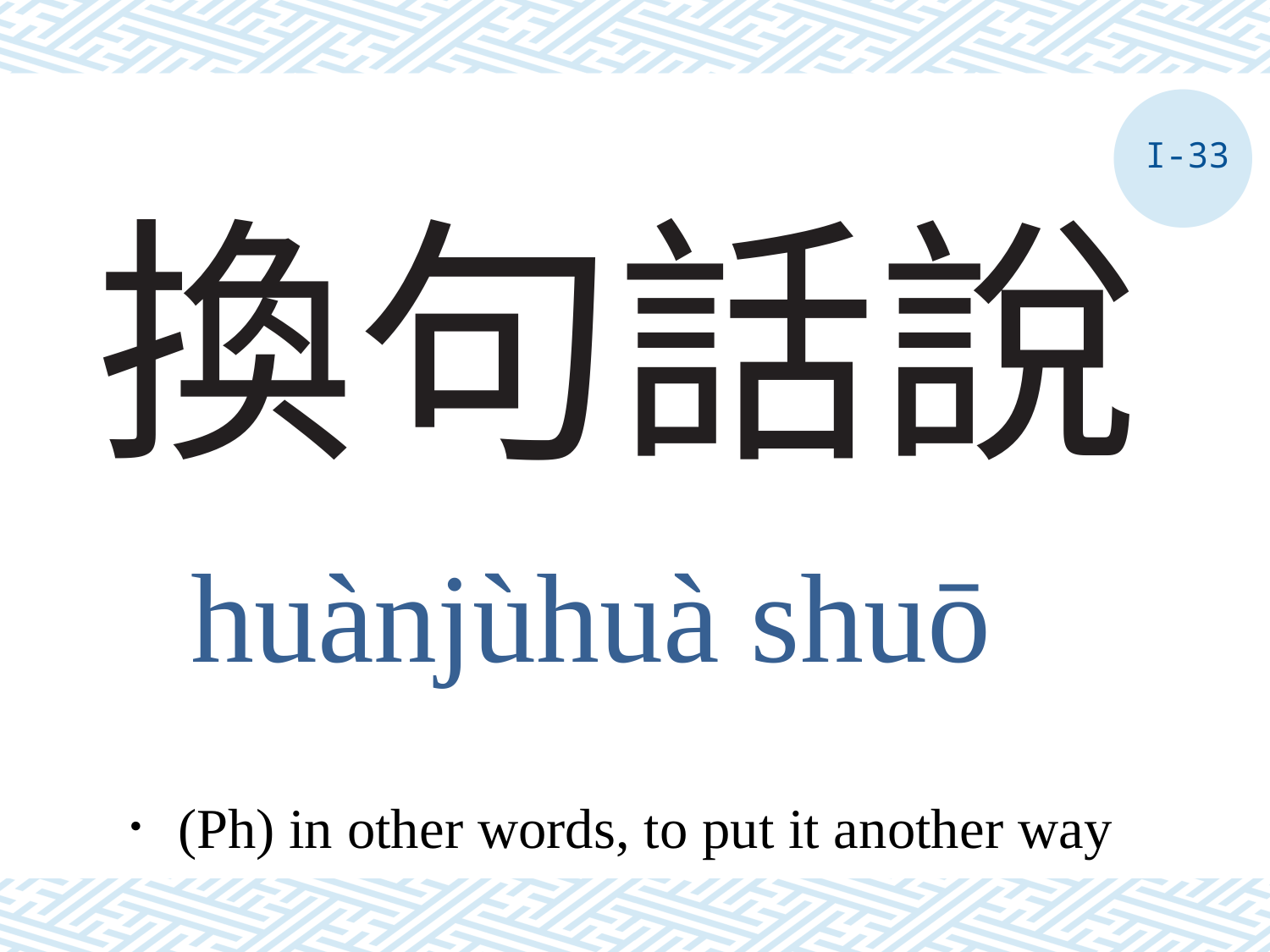

I-33

# 換句話說
huànjùhuà shuō
．(Ph) in other words, to put it another way